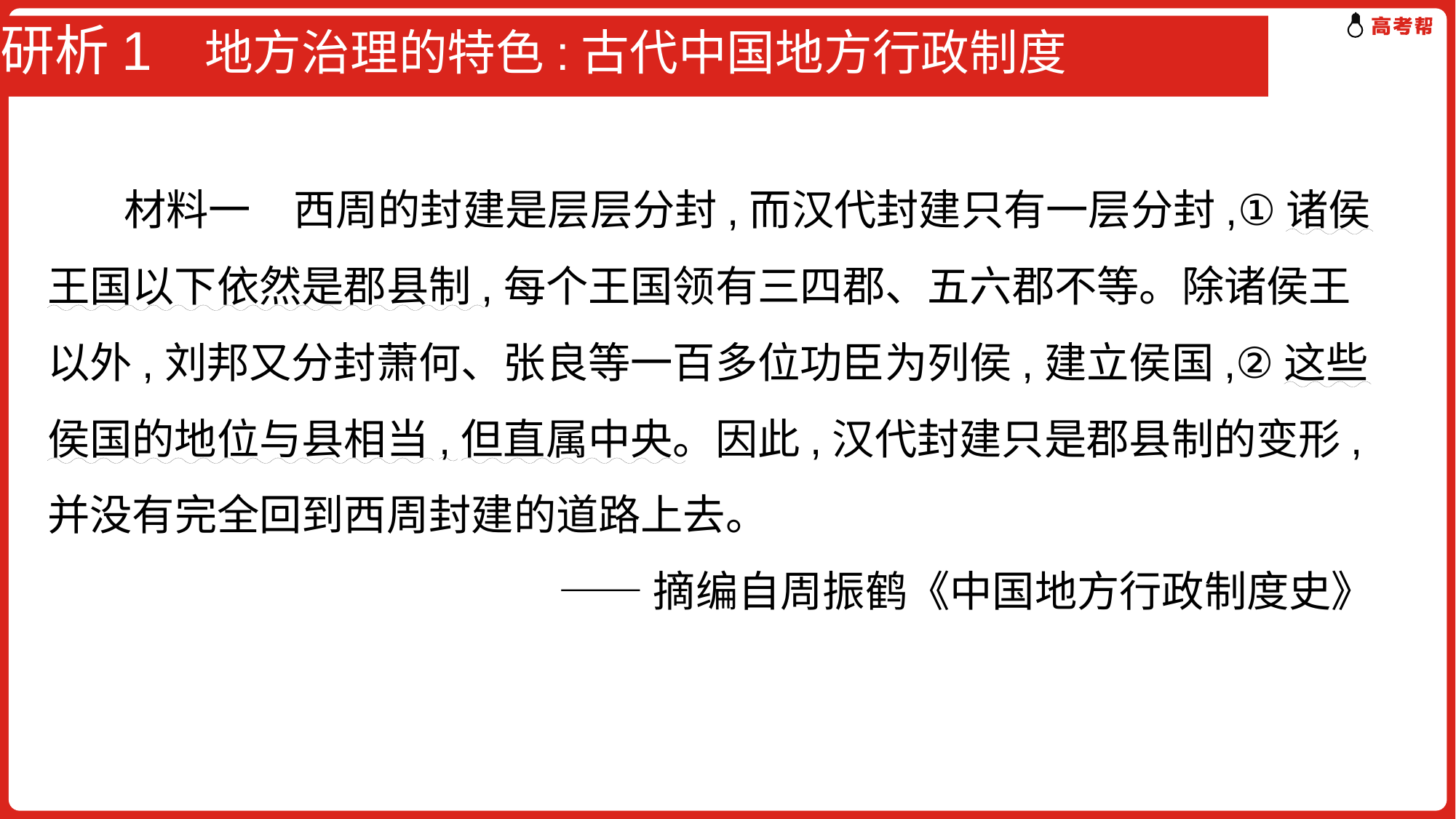

# 研析1   地方治理的特色:古代中国地方行政制度
       材料一　西周的封建是层层分封,而汉代封建只有一层分封,①诸侯王国以下依然是郡县制,每个王国领有三四郡、五六郡不等。除诸侯王以外,刘邦又分封萧何、张良等一百多位功臣为列侯,建立侯国,②这些侯国的地位与县相当,但直属中央。因此,汉代封建只是郡县制的变形,并没有完全回到西周封建的道路上去。
——摘编自周振鹤《中国地方行政制度史》